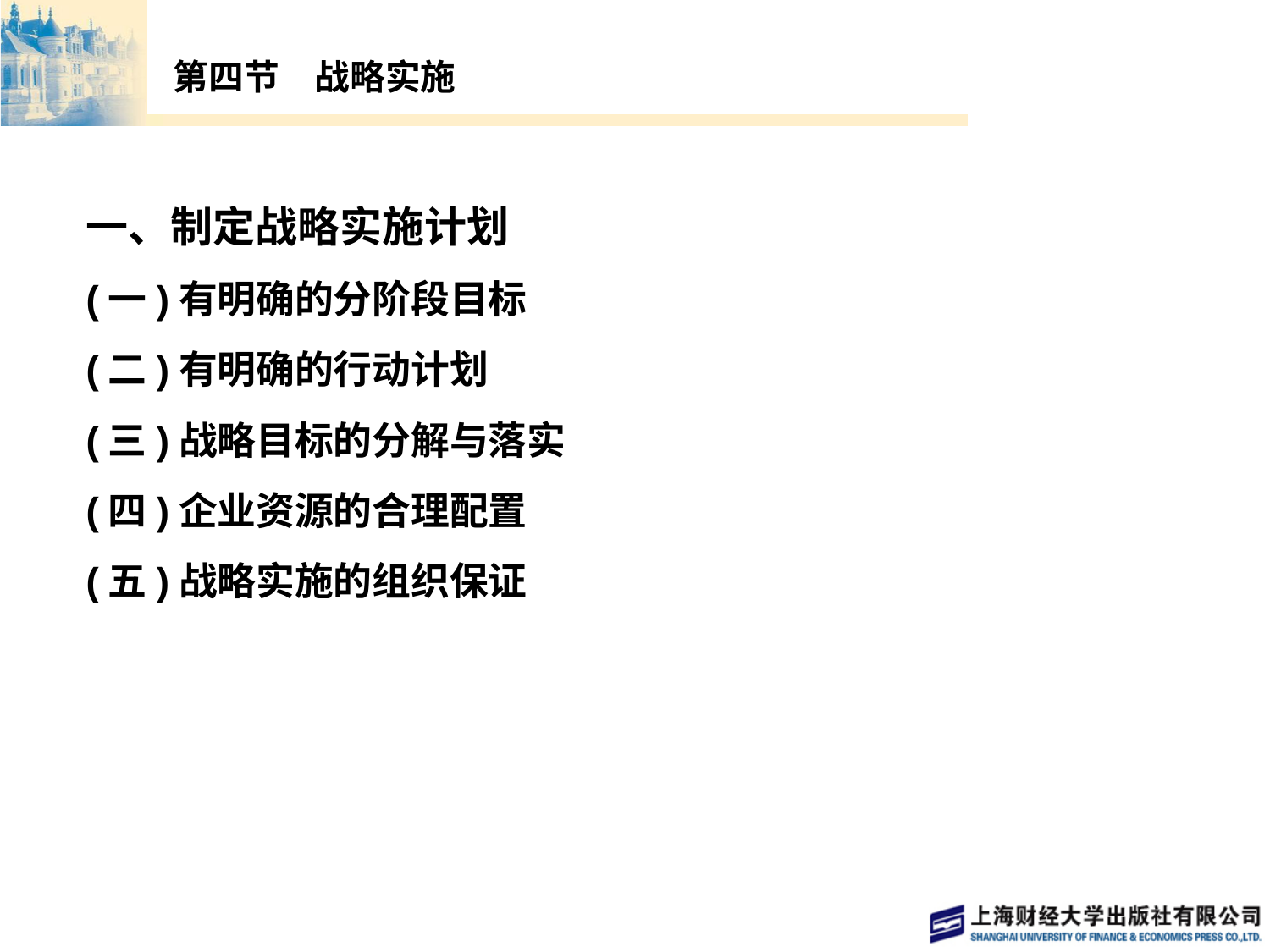

# 第四节　战略实施
一、制定战略实施计划
(一)有明确的分阶段目标
(二)有明确的行动计划
(三)战略目标的分解与落实
(四)企业资源的合理配置
(五)战略实施的组织保证